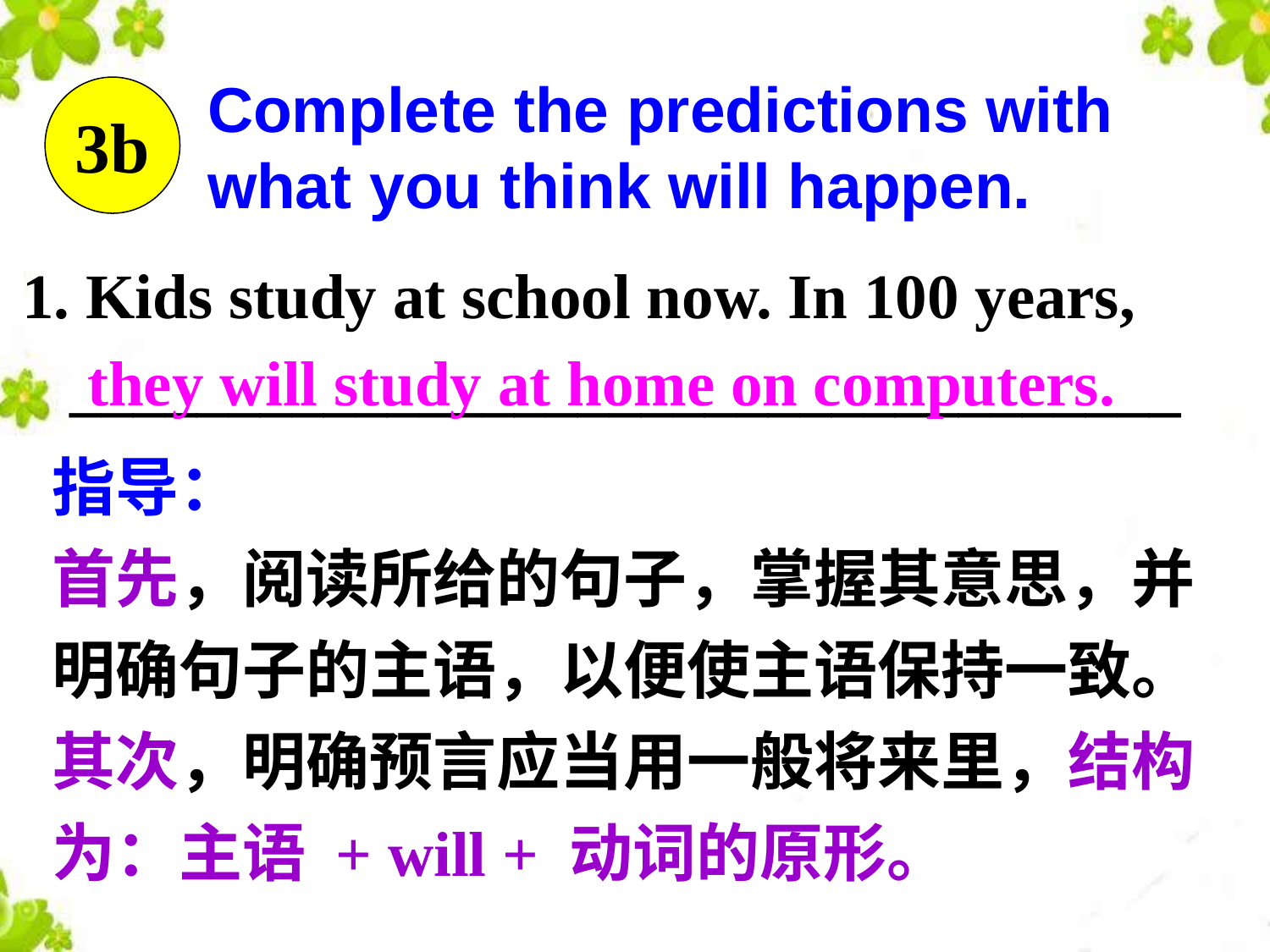

Complete the predictions with what you think will happen.
3b
1. Kids study at school now. In 100 years,
   ___________________________________
they will study at home on computers.
指导：
首先，阅读所给的句子，掌握其意思，并明确句子的主语，以便使主语保持一致。
其次，明确预言应当用一般将来里，结构为：主语 + will + 动词的原形。